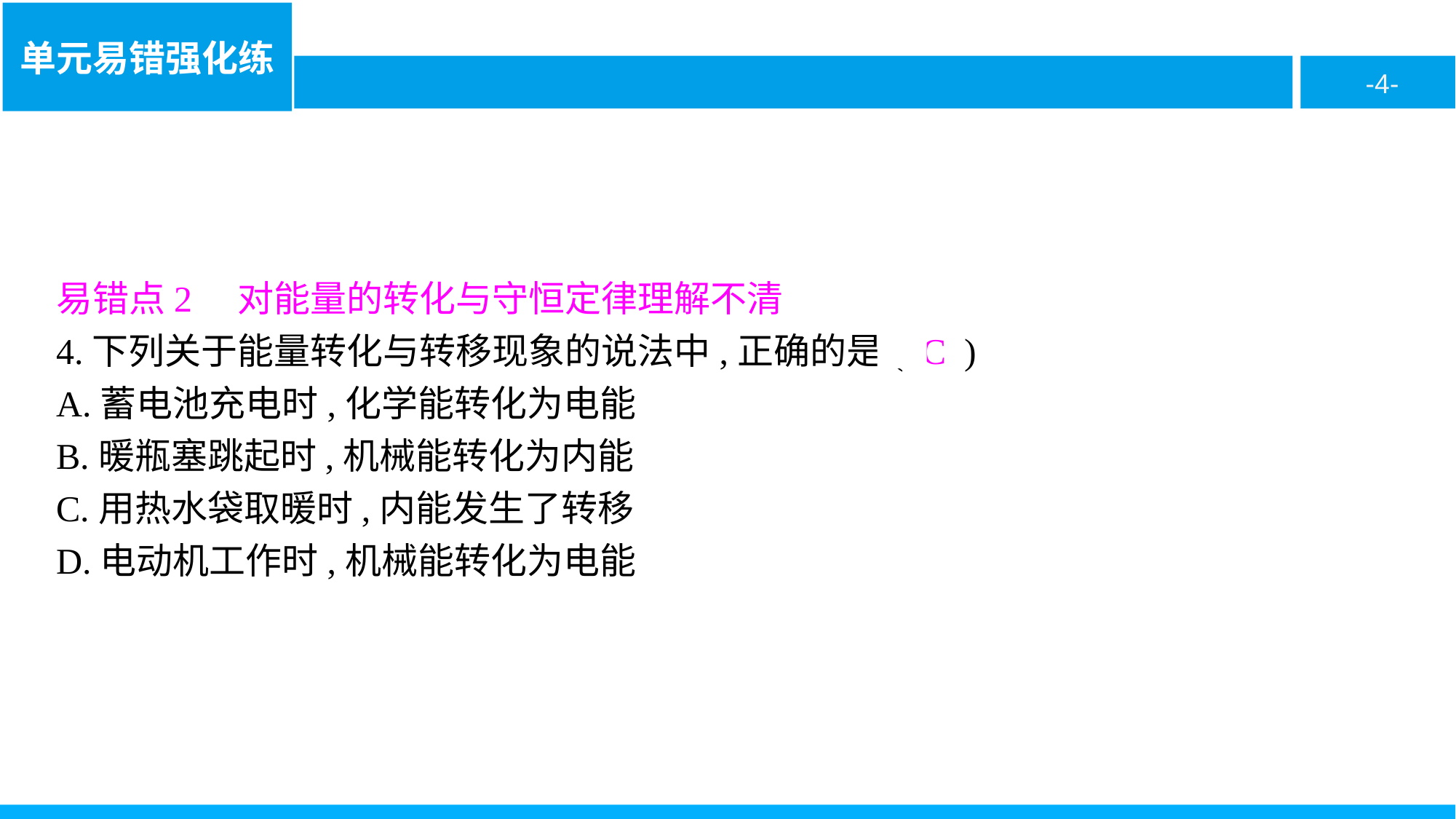

易错点2　对能量的转化与守恒定律理解不清
4.下列关于能量转化与转移现象的说法中,正确的是(  C  )
A.蓄电池充电时,化学能转化为电能
B.暖瓶塞跳起时,机械能转化为内能
C.用热水袋取暖时,内能发生了转移
D.电动机工作时,机械能转化为电能